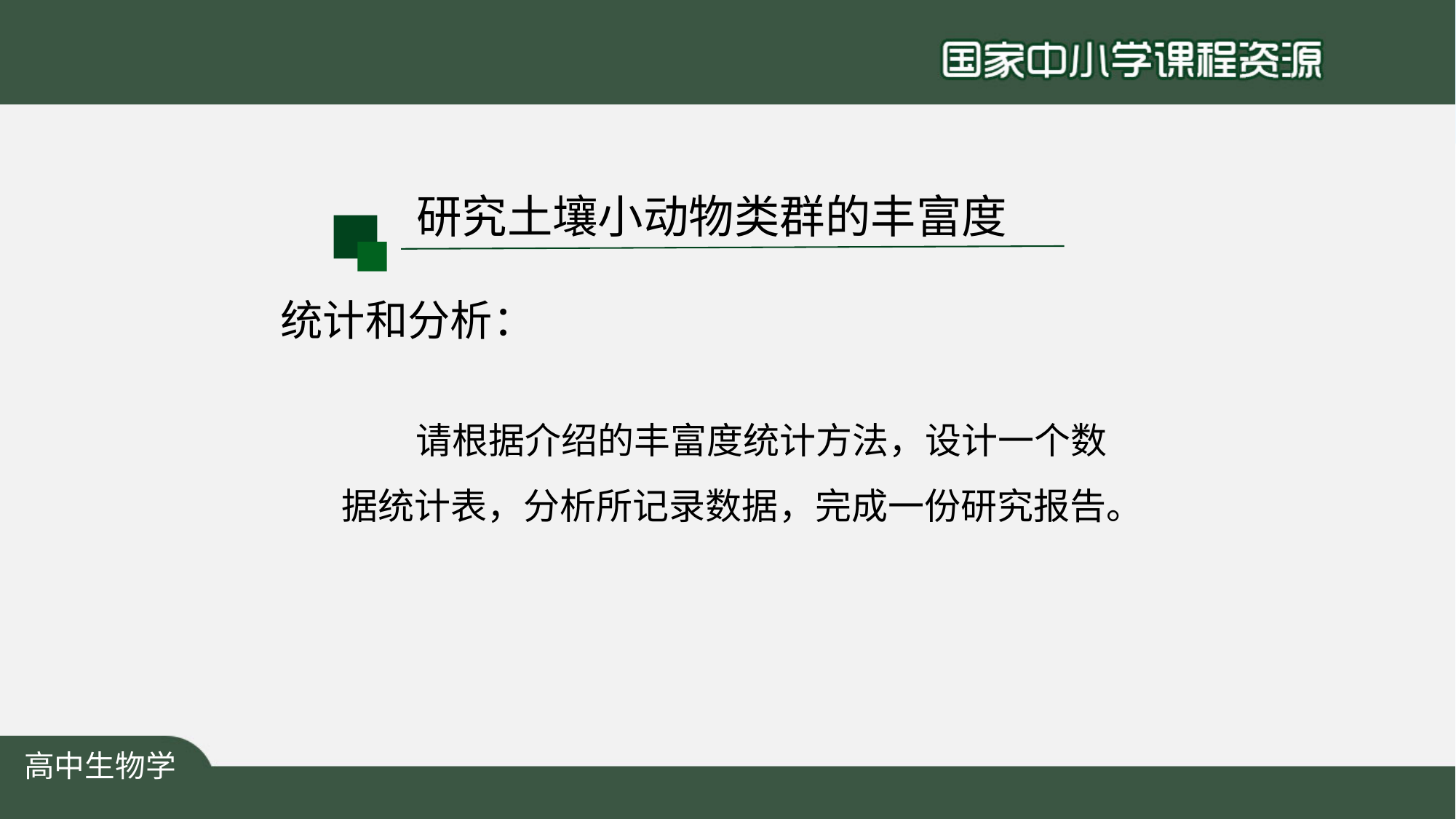

研究土壤小动物类群的丰富度

统计和分析：
        请根据介绍的丰富度统计方法，设计一个数据统计表，分析所记录数据，完成一份研究报告。